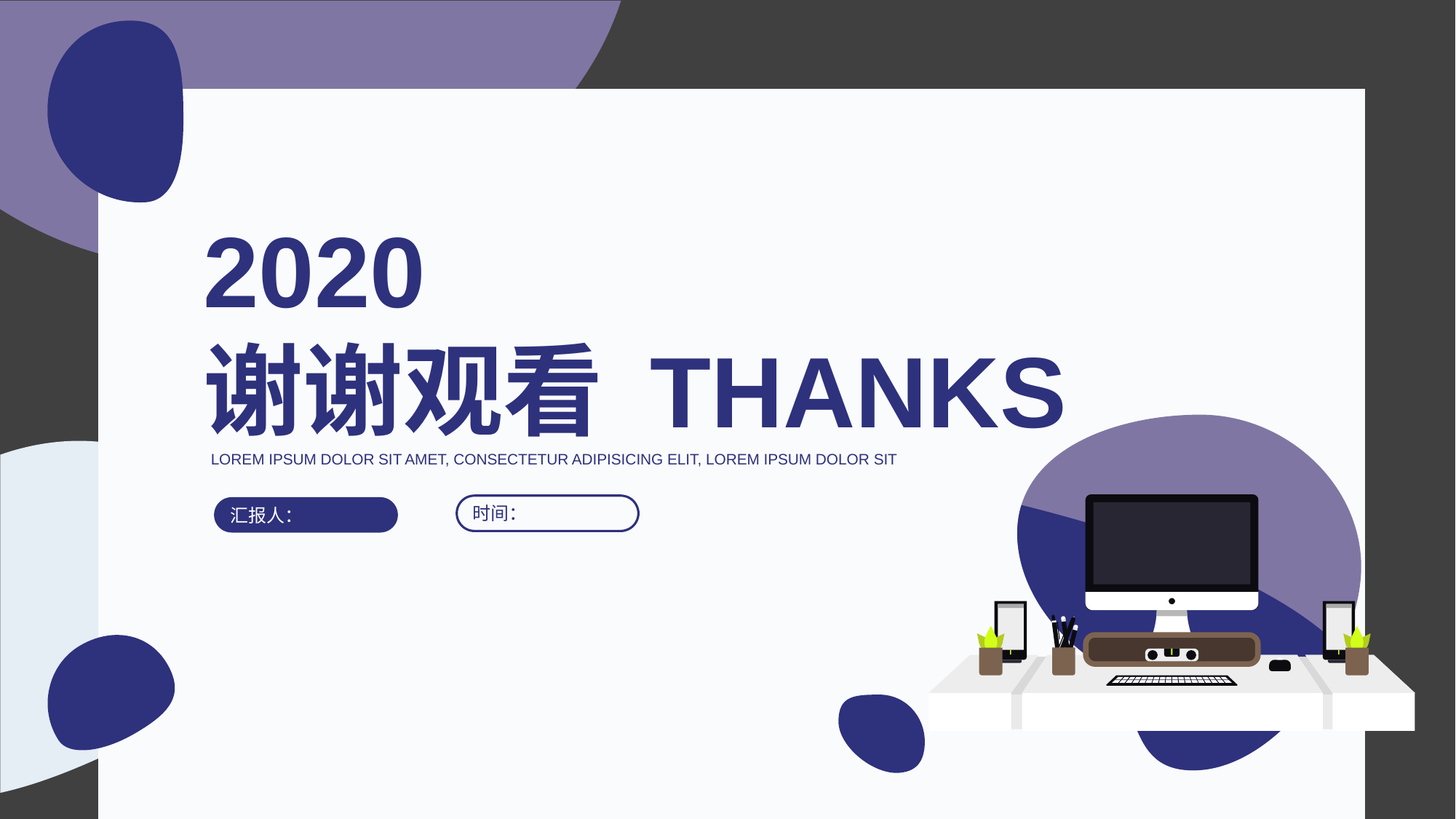

2020
谢谢观看 THANKS

LOREM IPSUM DOLOR SIT AMET, CONSECTETUR ADIPISICING ELIT, LOREM IPSUM DOLOR SIT
时间：
汇报人：